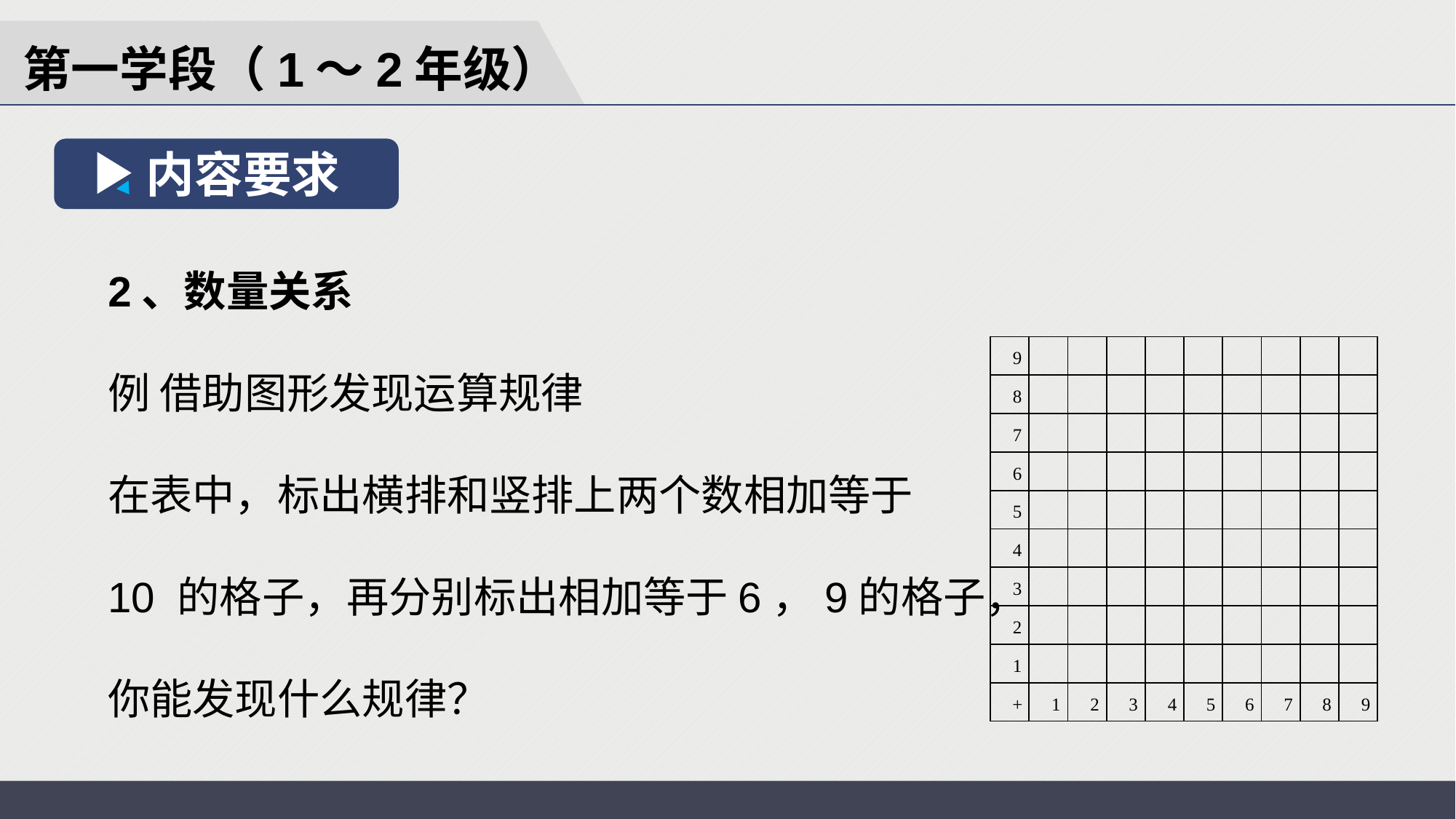

第一学段（1～2年级）
内容要求

2、数量关系
例 借助图形发现运算规律
在表中，标出横排和竖排上两个数相加等于
10 的格子，再分别标出相加等于6，9的格子，
你能发现什么规律？
| 9 |  |  |  |  |  |  |  |  |  |
| --- | --- | --- | --- | --- | --- | --- | --- | --- | --- |
| 8 |  |  |  |  |  |  |  |  |  |
| 7 |  |  |  |  |  |  |  |  |  |
| 6 |  |  |  |  |  |  |  |  |  |
| 5 |  |  |  |  |  |  |  |  |  |
| 4 |  |  |  |  |  |  |  |  |  |
| 3 |  |  |  |  |  |  |  |  |  |
| 2 |  |  |  |  |  |  |  |  |  |
| 1 |  |  |  |  |  |  |  |  |  |
| + | 1 | 2 | 3 | 4 | 5 | 6 | 7 | 8 | 9 |